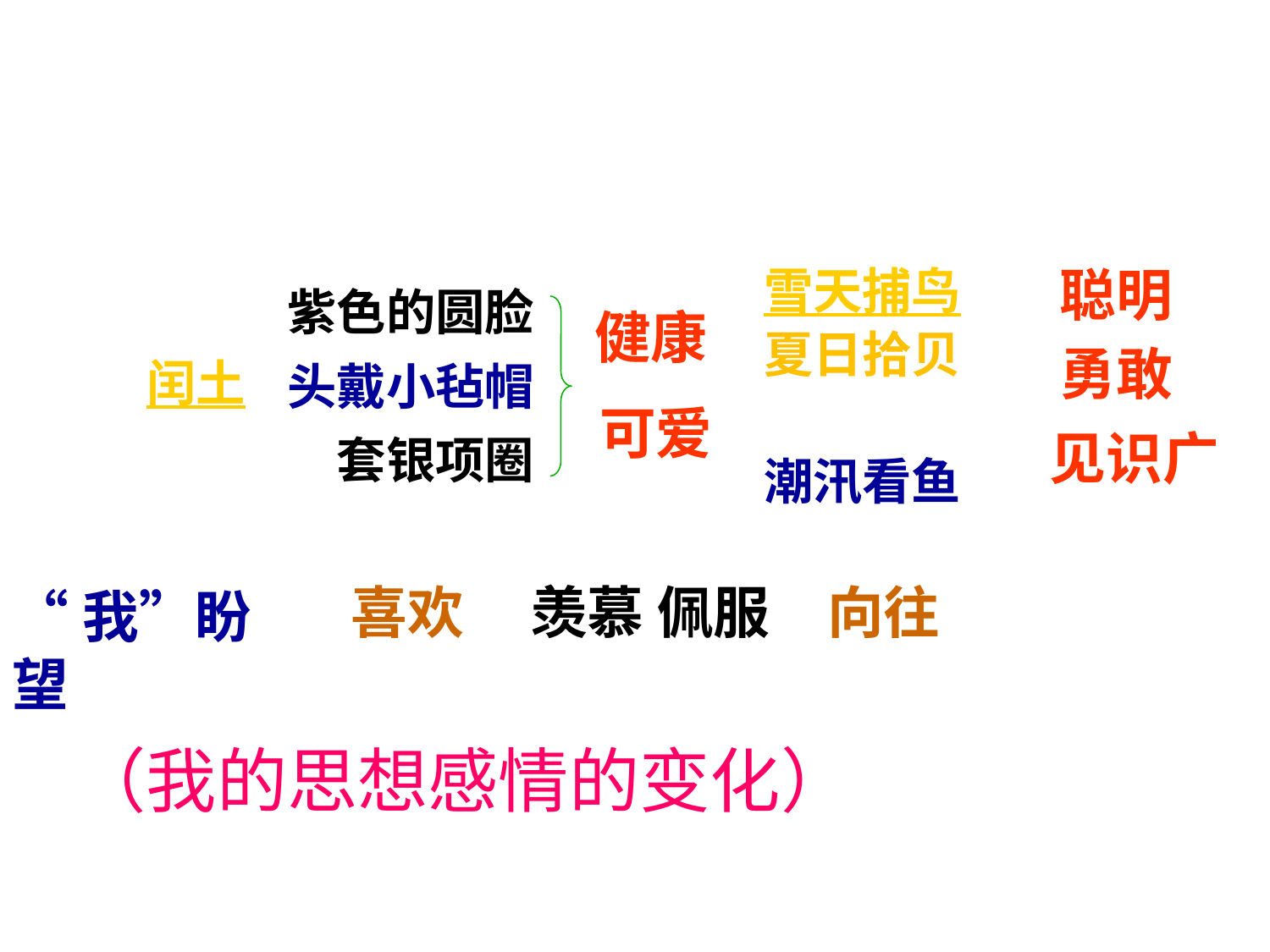

雪天捕鸟
聪明
紫色的圆脸

健康
夏日拾贝
勇敢
少年闰土
头戴小毡帽
月夜刺猹
可爱
见识广
颈套银项圈
潮汛看鱼
喜欢
羡慕 佩服
向往
难舍难分
“我”盼望
（我的思想感情的变化）